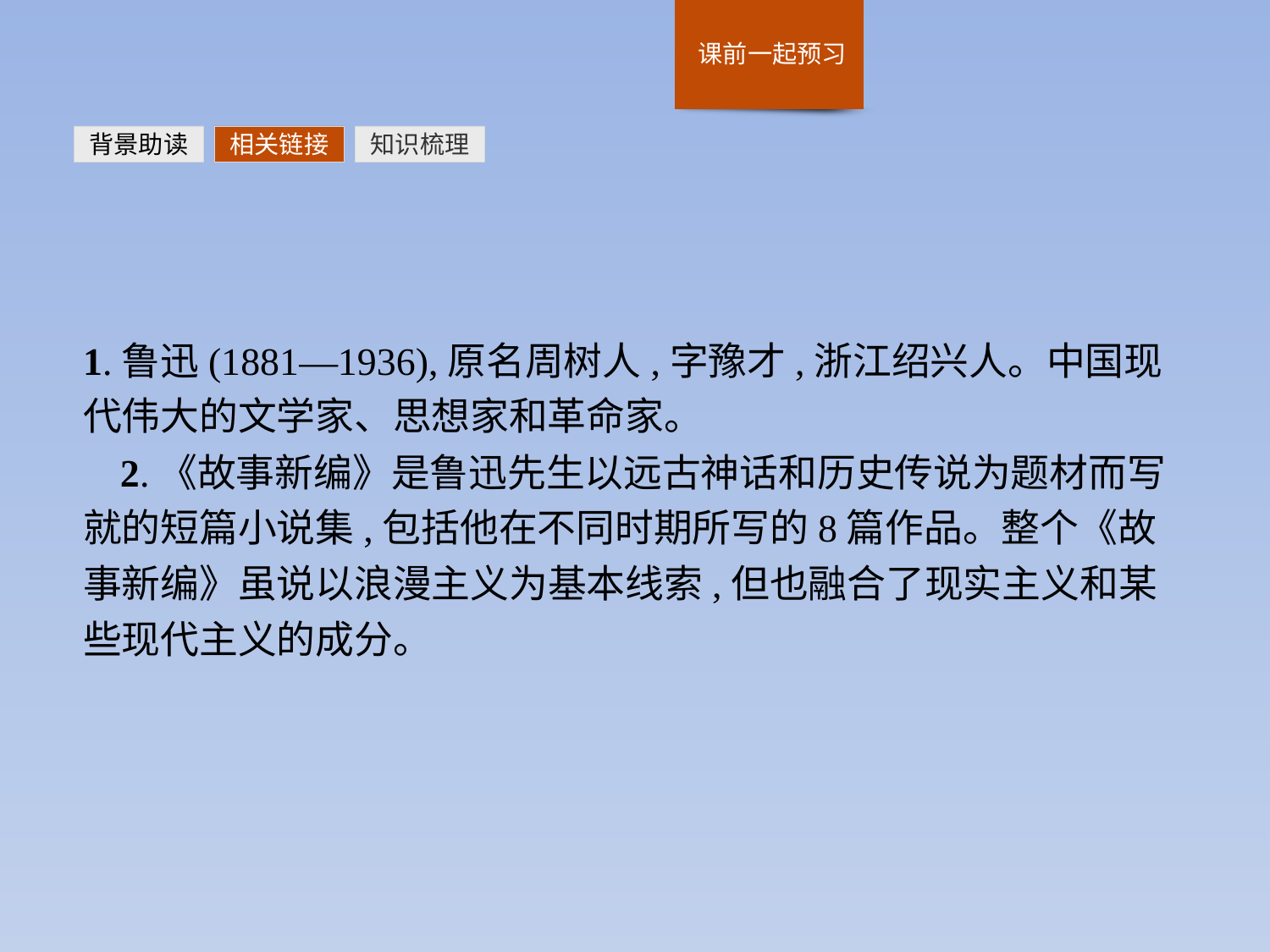

背景助读
相关链接
知识梳理
1.鲁迅(1881—1936),原名周树人,字豫才,浙江绍兴人。中国现代伟大的文学家、思想家和革命家。
2.《故事新编》是鲁迅先生以远古神话和历史传说为题材而写就的短篇小说集,包括他在不同时期所写的8篇作品。整个《故事新编》虽说以浪漫主义为基本线索,但也融合了现实主义和某些现代主义的成分。